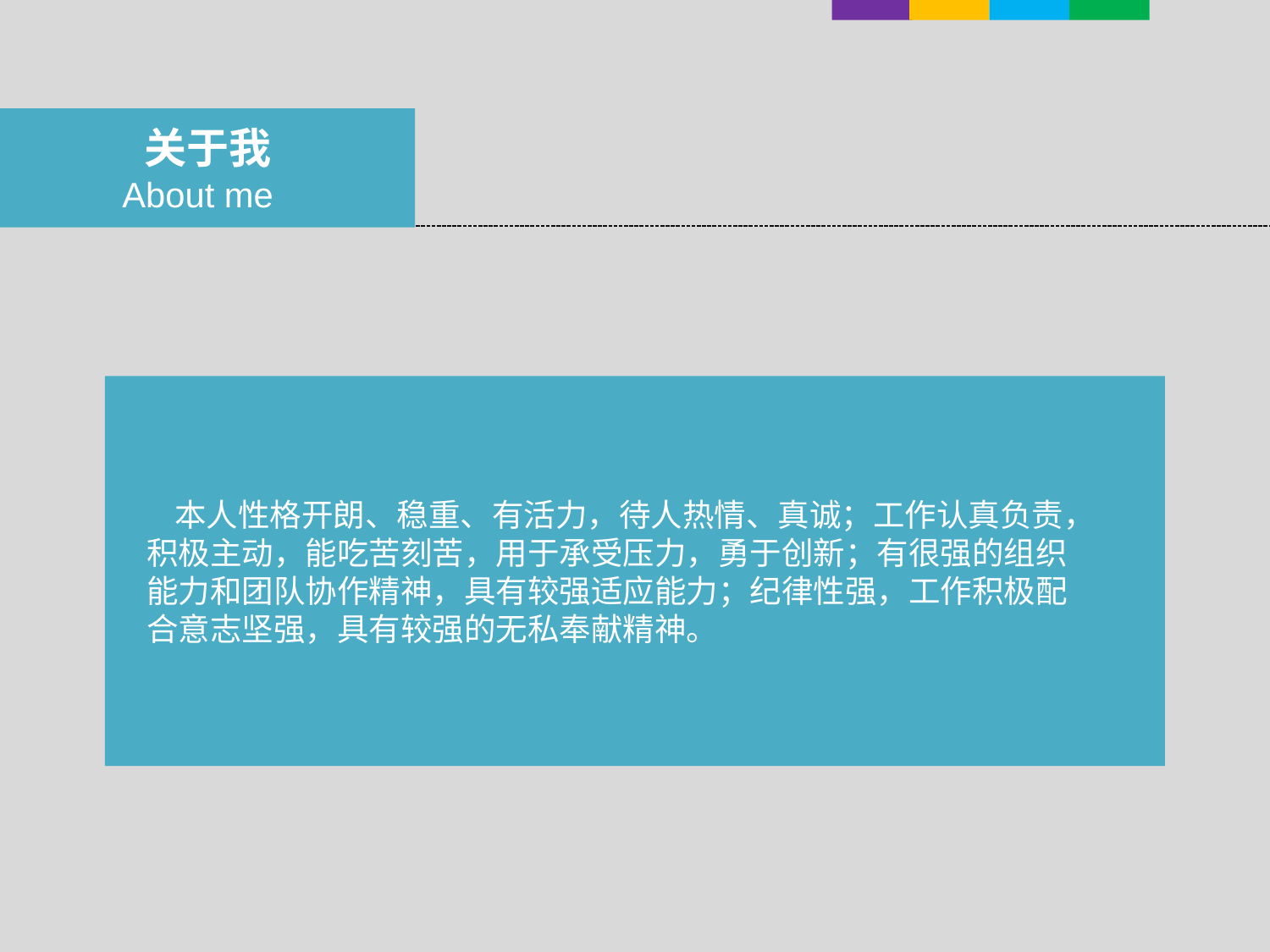

关于我
About me
本人性格开朗、稳重、有活力，待人热情、真诚；工作认真负责，
   积极主动，能吃苦刻苦，用于承受压力，勇于创新；有很强的组织
   能力和团队协作精神，具有较强适应能力；纪律性强，工作积极配
   合意志坚强，具有较强的无私奉献精神。